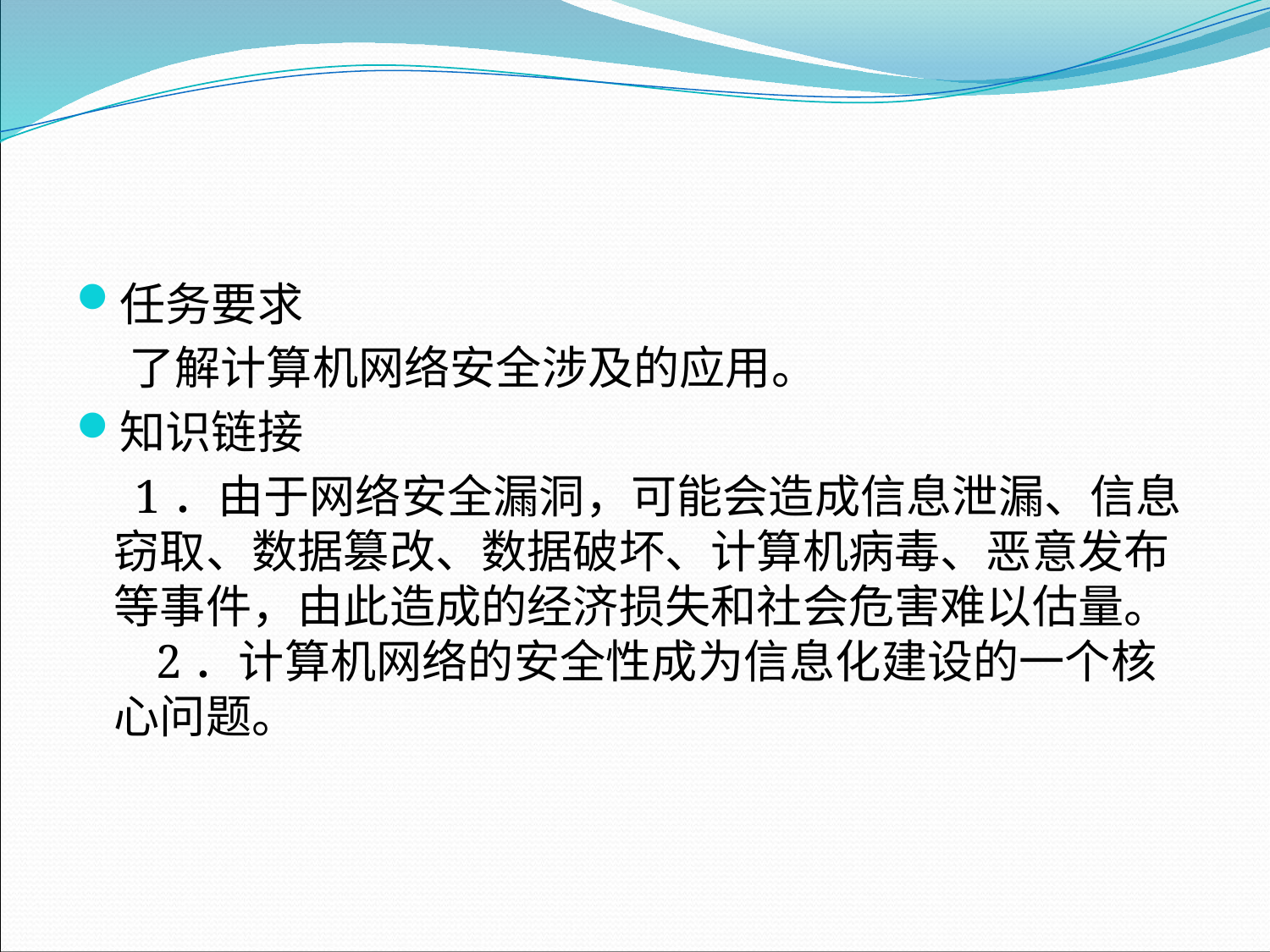

任务要求
    了解计算机网络安全涉及的应用。
知识链接
     1．由于网络安全漏洞，可能会造成信息泄漏、信息窃取、数据篡改、数据破坏、计算机病毒、恶意发布等事件，由此造成的经济损失和社会危害难以估量。      2．计算机网络的安全性成为信息化建设的一个核心问题。